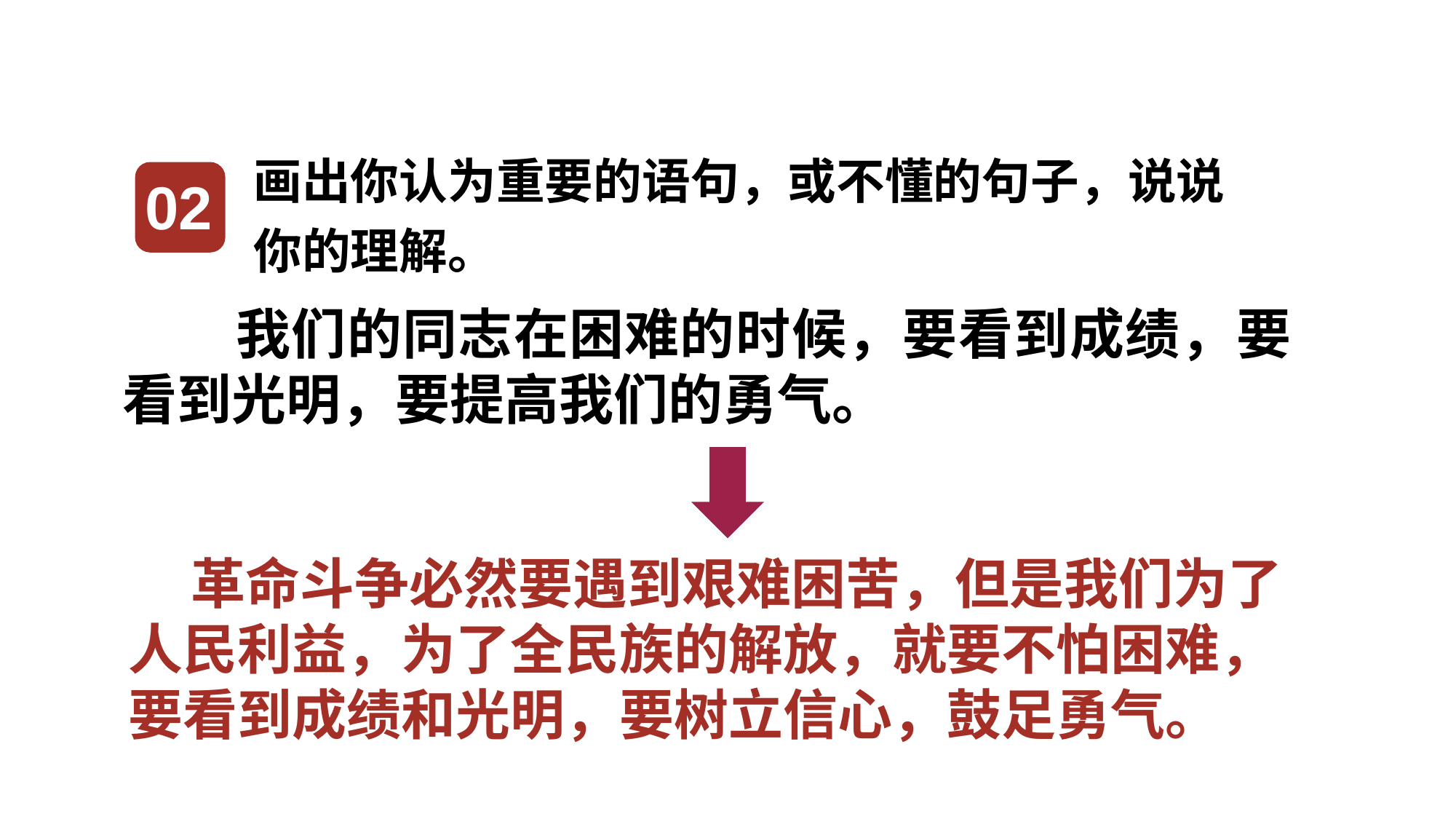

画出你认为重要的语句，或不懂的句子，说说你的理解。

02
 我们的同志在困难的时候，要看到成绩，要看到光明，要提高我们的勇气。

    革命斗争必然要遇到艰难困苦，但是我们为了人民利益，为了全民族的解放，就要不怕困难，要看到成绩和光明，要树立信心，鼓足勇气。